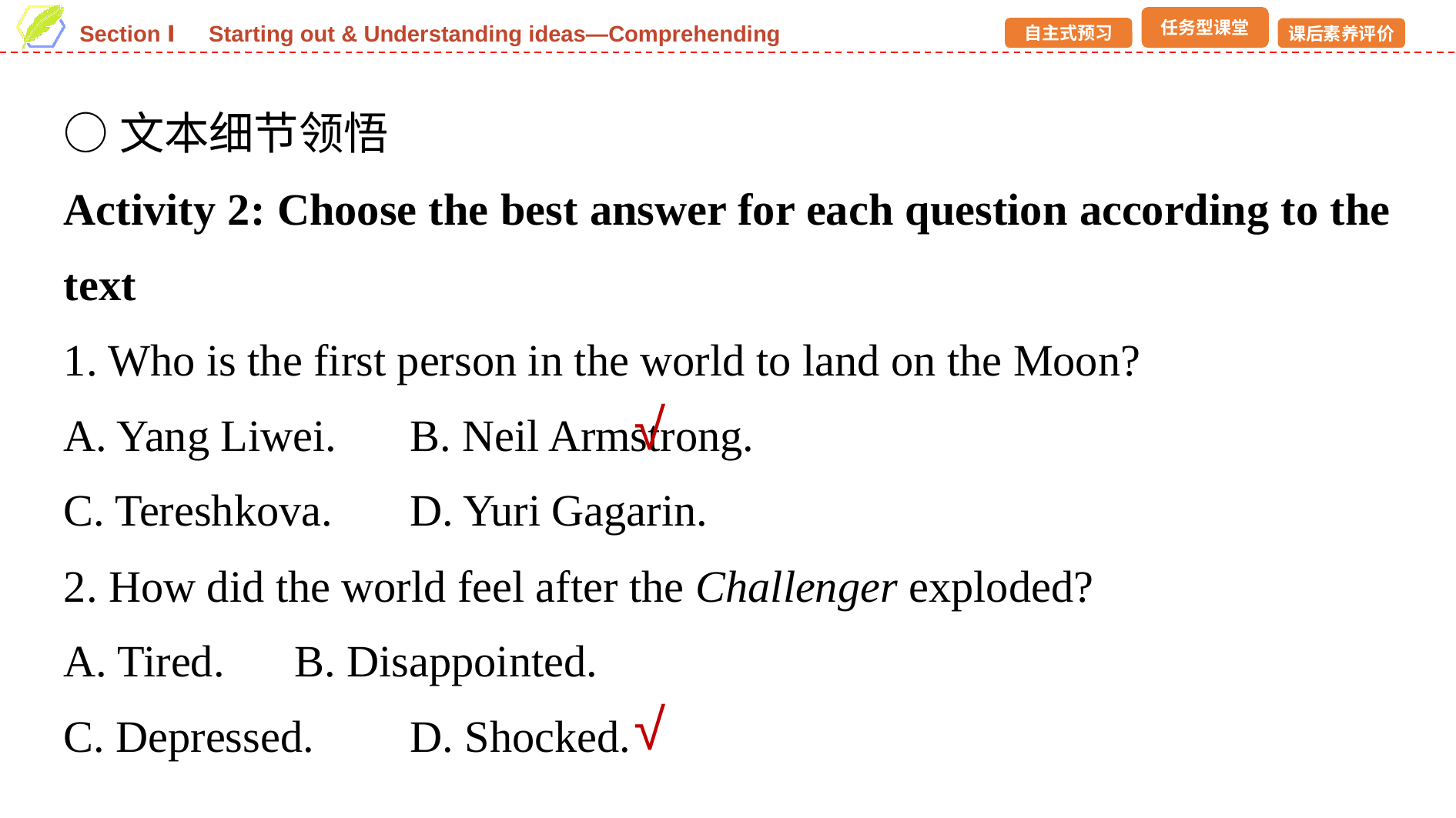

○文本细节领悟
Activity 2: Choose the best answer for each question according to the text
1. Who is the first person in the world to land on the Moon?
A. Yang Liwei. 	B. Neil Armstrong.
C. Tereshkova. 	D. Yuri Gagarin.
2. How did the world feel after the Challenger exploded?
A. Tired. 	B. Disappointed.
C. Depressed. 	D. Shocked.
√
√